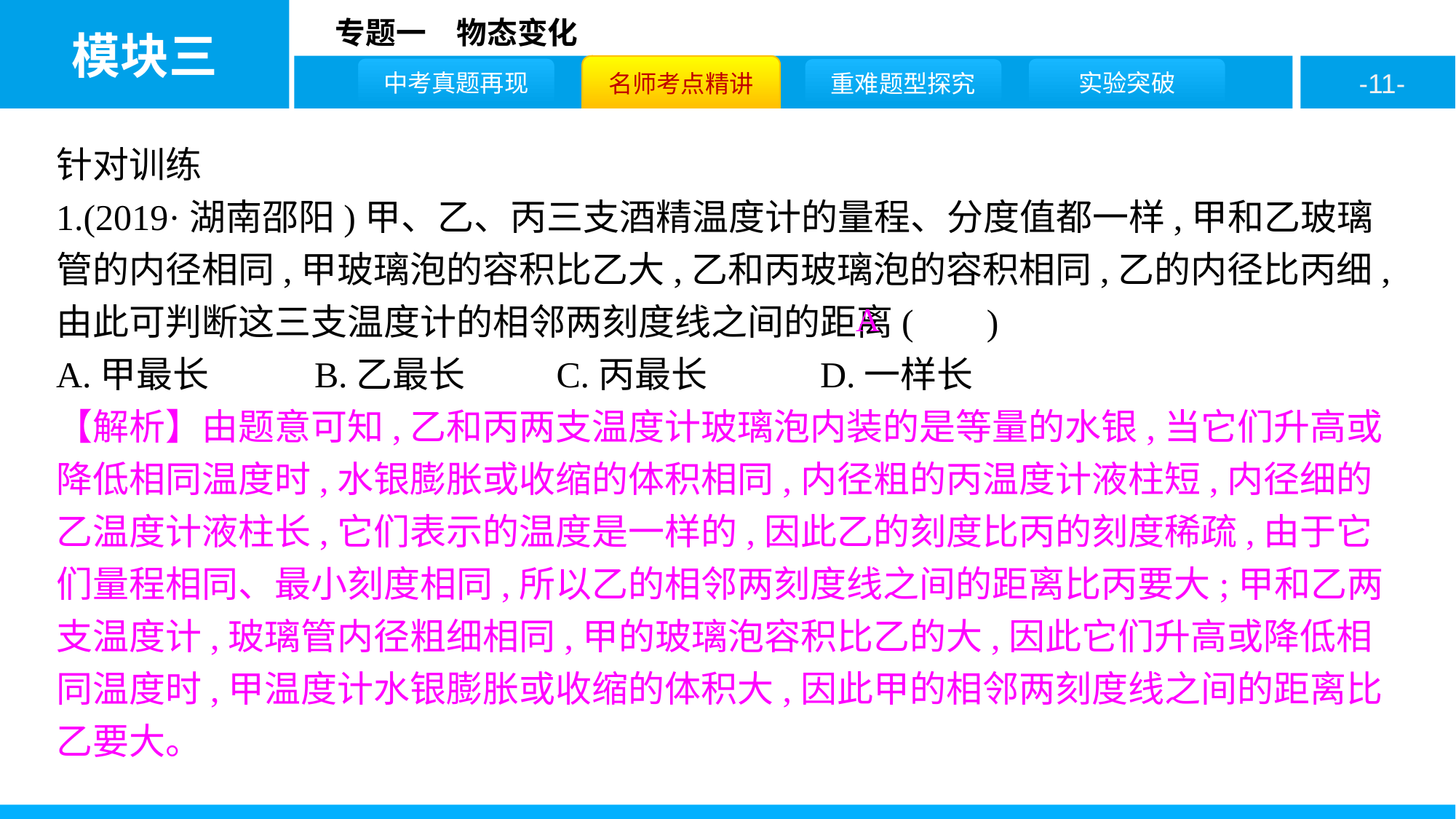

针对训练
1.(2019·湖南邵阳)甲、乙、丙三支酒精温度计的量程、分度值都一样,甲和乙玻璃管的内径相同,甲玻璃泡的容积比乙大,乙和丙玻璃泡的容积相同,乙的内径比丙细,由此可判断这三支温度计的相邻两刻度线之间的距离(        )
A.甲最长	B.乙最长	C.丙最长		D.一样长
【解析】由题意可知,乙和丙两支温度计玻璃泡内装的是等量的水银,当它们升高或降低相同温度时,水银膨胀或收缩的体积相同,内径粗的丙温度计液柱短,内径细的乙温度计液柱长,它们表示的温度是一样的,因此乙的刻度比丙的刻度稀疏,由于它们量程相同、最小刻度相同,所以乙的相邻两刻度线之间的距离比丙要大;甲和乙两支温度计,玻璃管内径粗细相同,甲的玻璃泡容积比乙的大,因此它们升高或降低相同温度时,甲温度计水银膨胀或收缩的体积大,因此甲的相邻两刻度线之间的距离比乙要大。
A